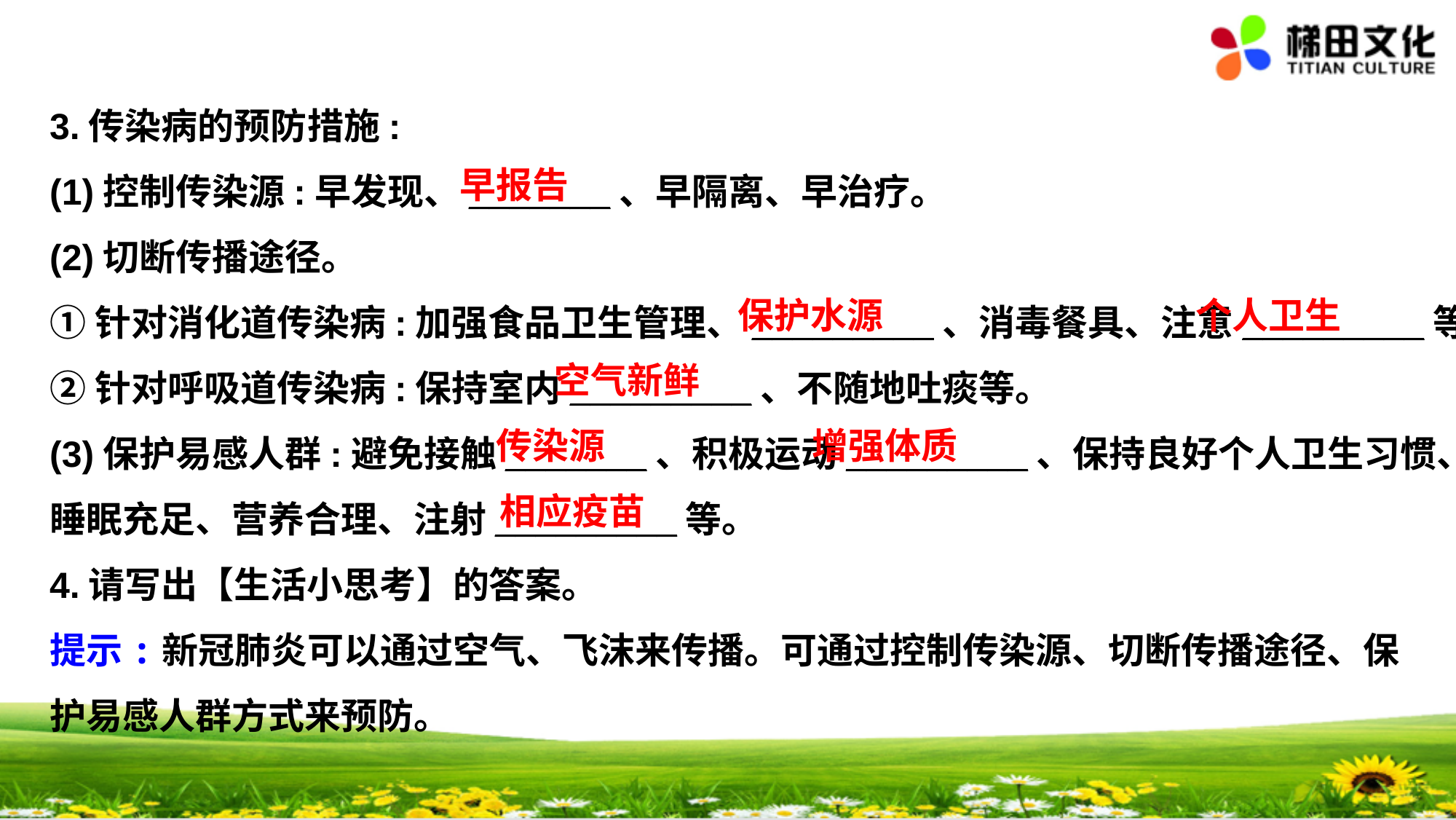

3.传染病的预防措施:
(1)控制传染源:早发现、_______、早隔离、早治疗。
(2)切断传播途径。
①针对消化道传染病:加强食品卫生管理、_________、消毒餐具、注意_________等。
②针对呼吸道传染病:保持室内_________、不随地吐痰等。
(3)保护易感人群:避免接触_______、积极运动_________、保持良好个人卫生习惯、
睡眠充足、营养合理、注射_________等。
4.请写出【生活小思考】的答案。
提示:新冠肺炎可以通过空气、飞沫来传播。可通过控制传染源、切断传播途径、保
护易感人群方式来预防。
早报告
保护水源
个人卫生
空气新鲜
传染源
增强体质
相应疫苗